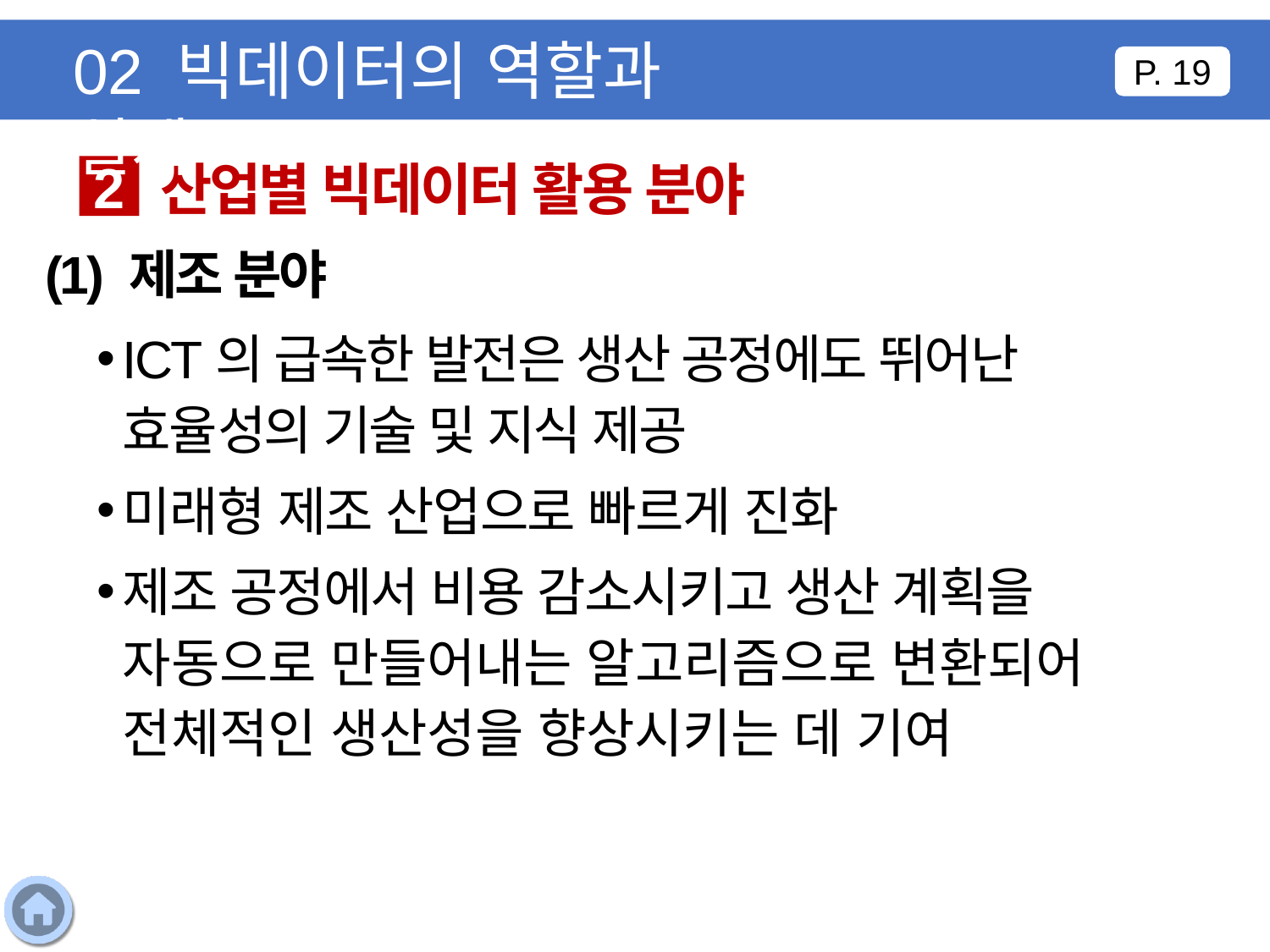

02 빅데이터의 역할과 실제
P. 19
산업별 빅데이터 활용 분야
2
(1) 제조 분야
ICT의 급속한 발전은 생산 공정에도 뛰어난 효율성의 기술 및 지식 제공
미래형 제조 산업으로 빠르게 진화
제조 공정에서 비용 감소시키고 생산 계획을 자동으로 만들어내는 알고리즘으로 변환되어 전체적인 생산성을 향상시키는 데 기여